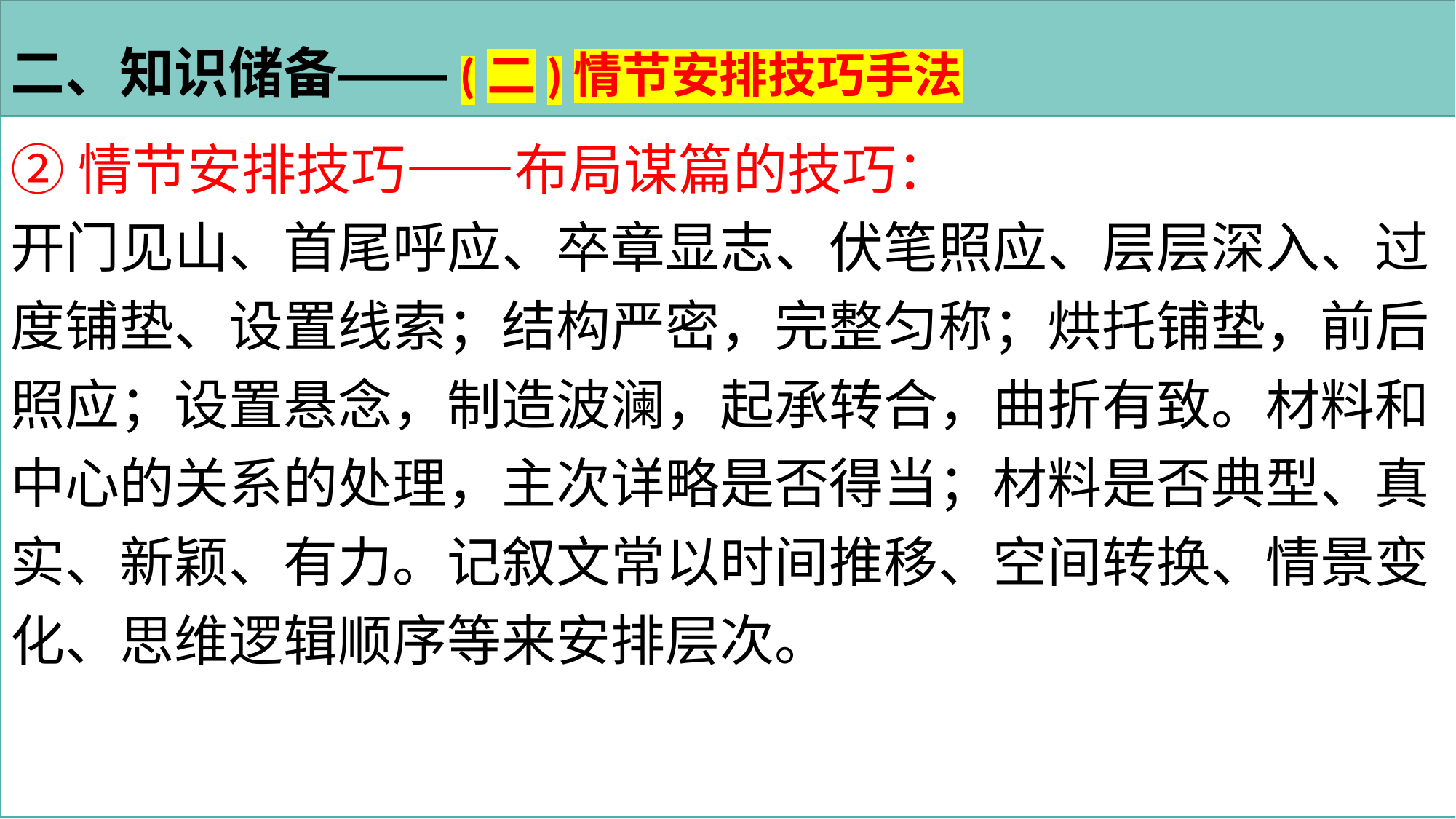

二、知识储备——(二)情节安排技巧手法

②情节安排技巧——布局谋篇的技巧：
开门见山、首尾呼应、卒章显志、伏笔照应、层层深入、过度铺垫、设置线索；结构严密，完整匀称；烘托铺垫，前后照应；设置悬念，制造波澜，起承转合，曲折有致。材料和中心的关系的处理，主次详略是否得当；材料是否典型、真实、新颖、有力。记叙文常以时间推移、空间转换、情景变化、思维逻辑顺序等来安排层次。